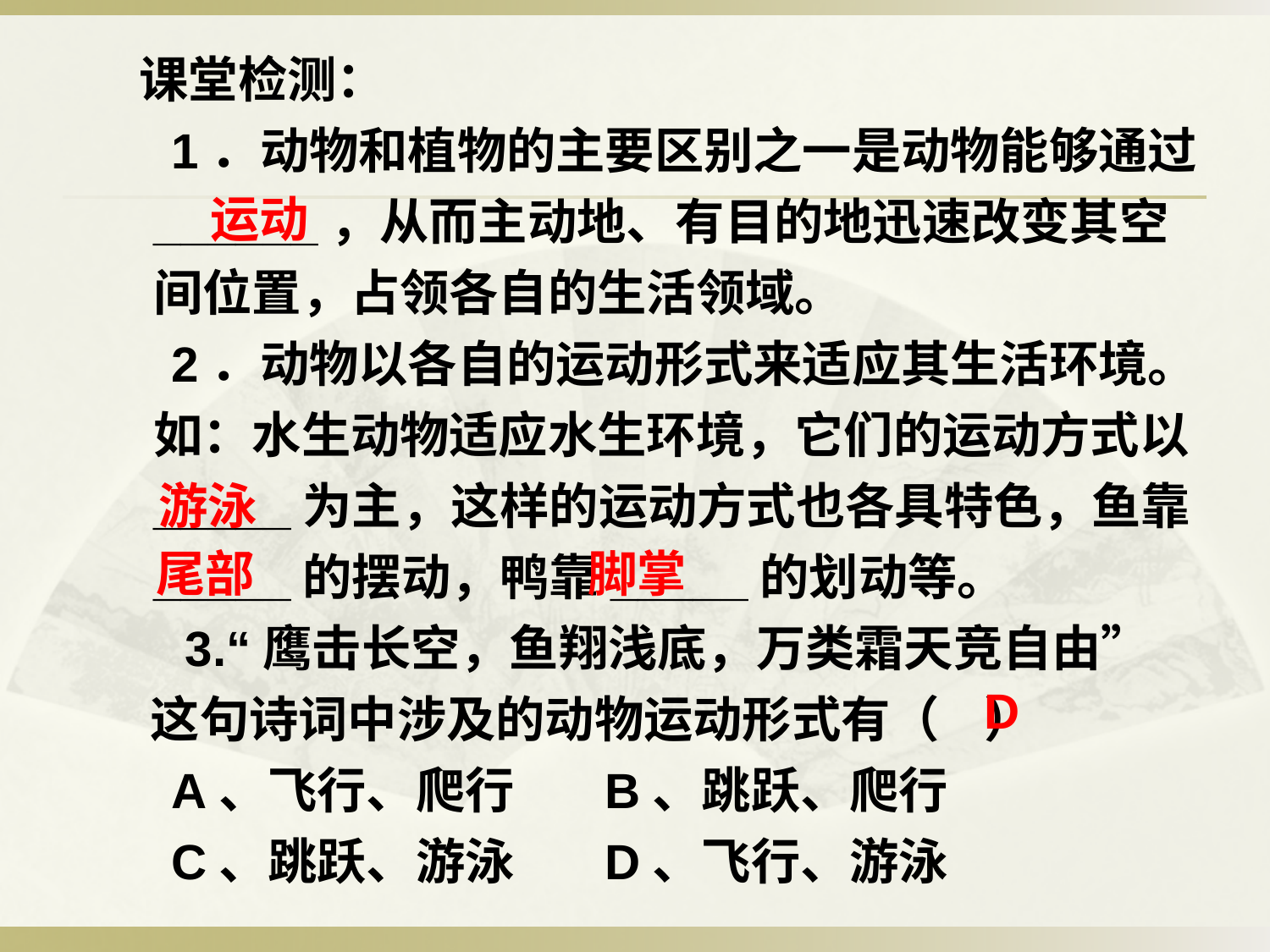

课堂检测：
    1．动物和植物的主要区别之一是动物能够通过______，从而主动地、有目的地迅速改变其空间位置，占领各自的生活领域。
    2．动物以各自的运动形式来适应其生活环境。如：水生动物适应水生环境，它们的运动方式以_____为主，这样的运动方式也各具特色，鱼靠_____的摆动，鸭靠_____的划动等。
     3.“鹰击长空，鱼翔浅底，万类霜天竞自由”
  这句诗词中涉及的动物运动形式有（    ）
    A、飞行、爬行       B、跳跃、爬行
    C、跳跃、游泳       D、飞行、游泳
运动
游泳
尾部
脚掌
D